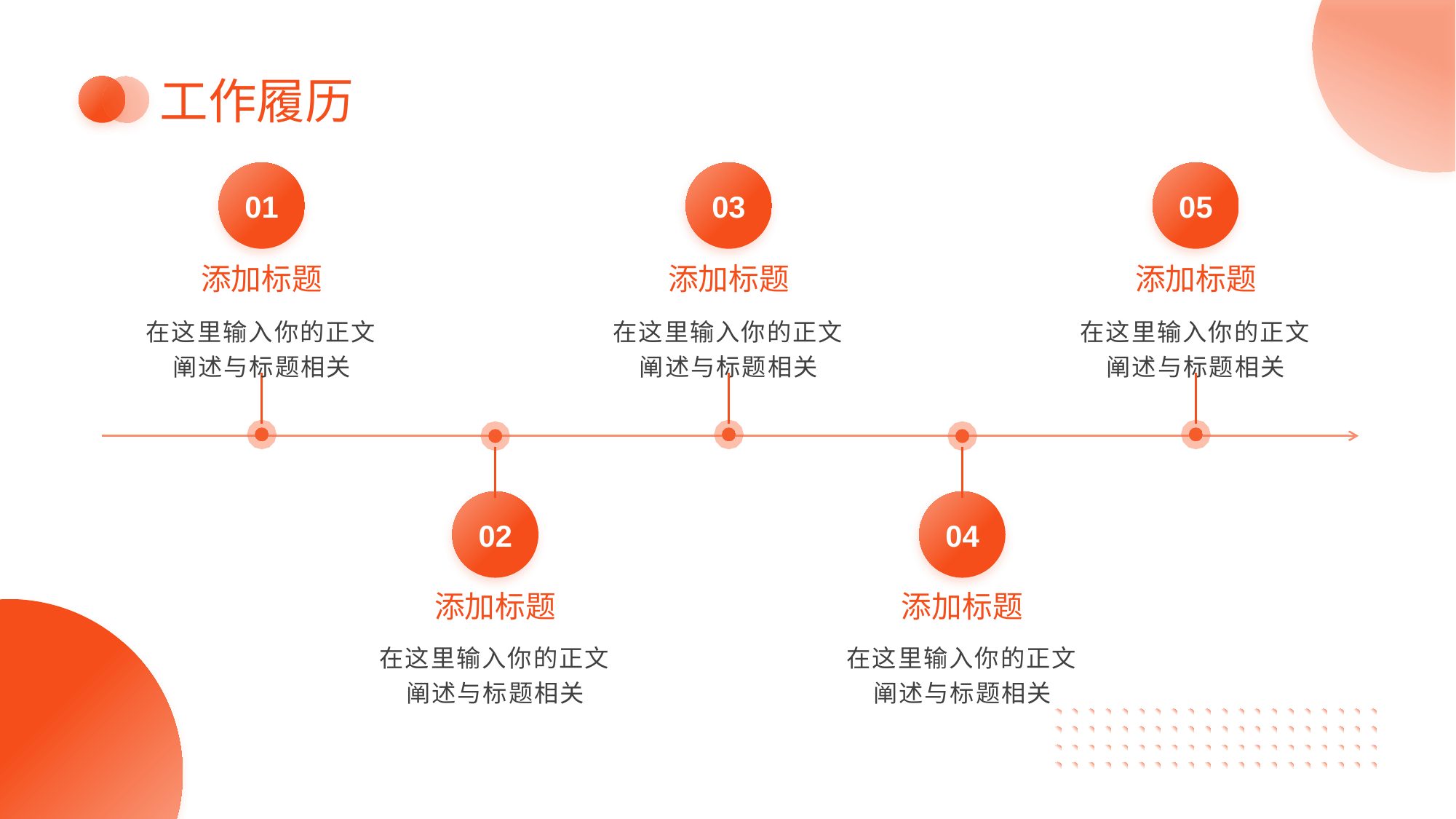

# 工作履历
01
添加标题
在这里输入你的正文阐述与标题相关

03
添加标题
在这里输入你的正文阐述与标题相关

05
添加标题
在这里输入你的正文阐述与标题相关

02
添加标题
在这里输入你的正文阐述与标题相关

04
添加标题
在这里输入你的正文阐述与标题相关